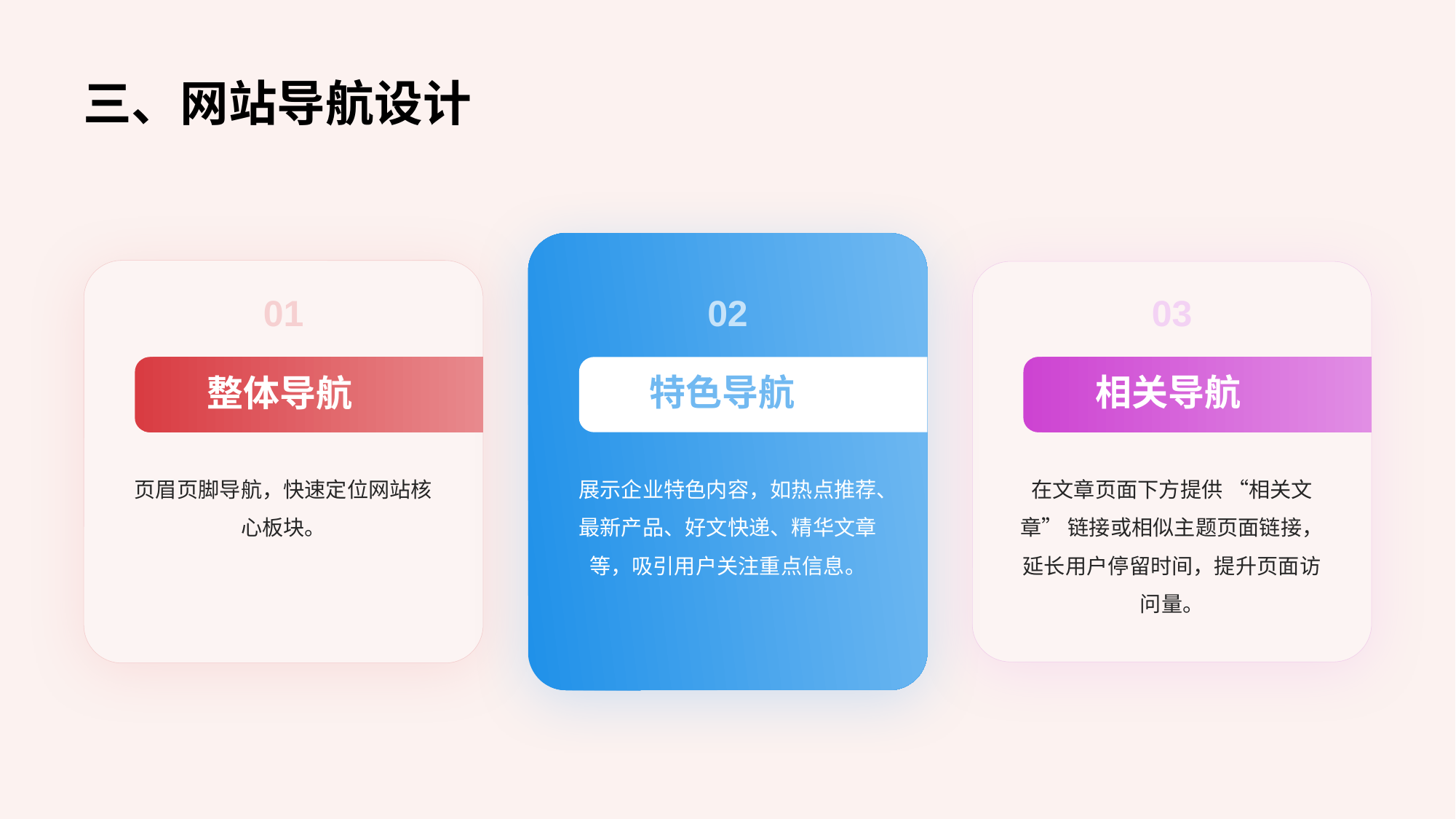

三、网站导航设计

01
02
03
特色导航
相关导航
整体导航
页眉页脚导航，快速定位网站核心板块。
展示企业特色内容，如热点推荐、最新产品、好文快递、精华文章等，吸引用户关注重点信息。
在文章页面下方提供 “相关文章” 链接或相似主题页面链接，延长用户停留时间，提升页面访问量。